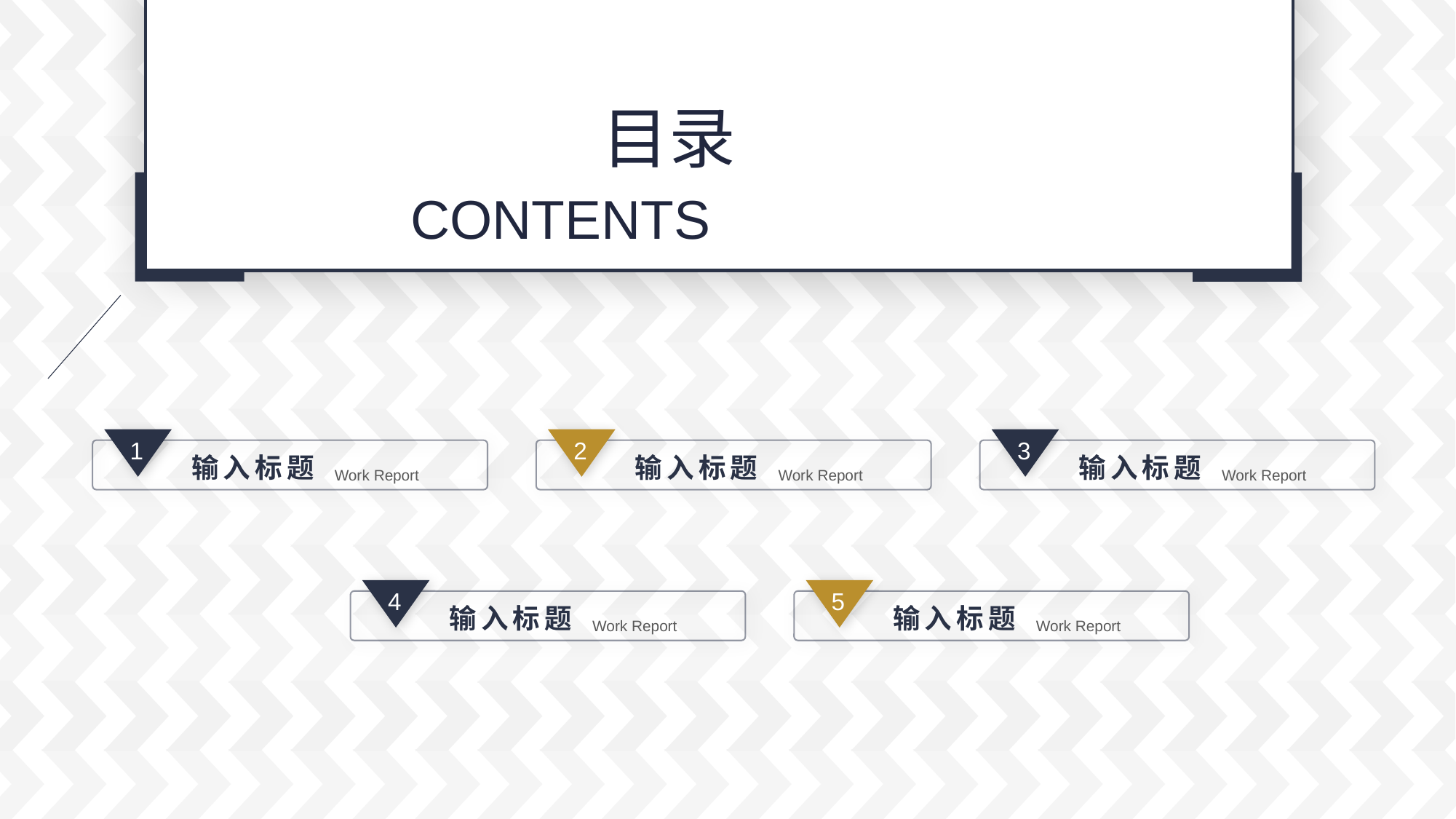

https://www.ypppt.com/
目录
CONTENTS

1

输入标题
Work Report

2

输入标题
Work Report

3

输入标题
Work Report

4

输入标题
Work Report

5

输入标题
Work Report